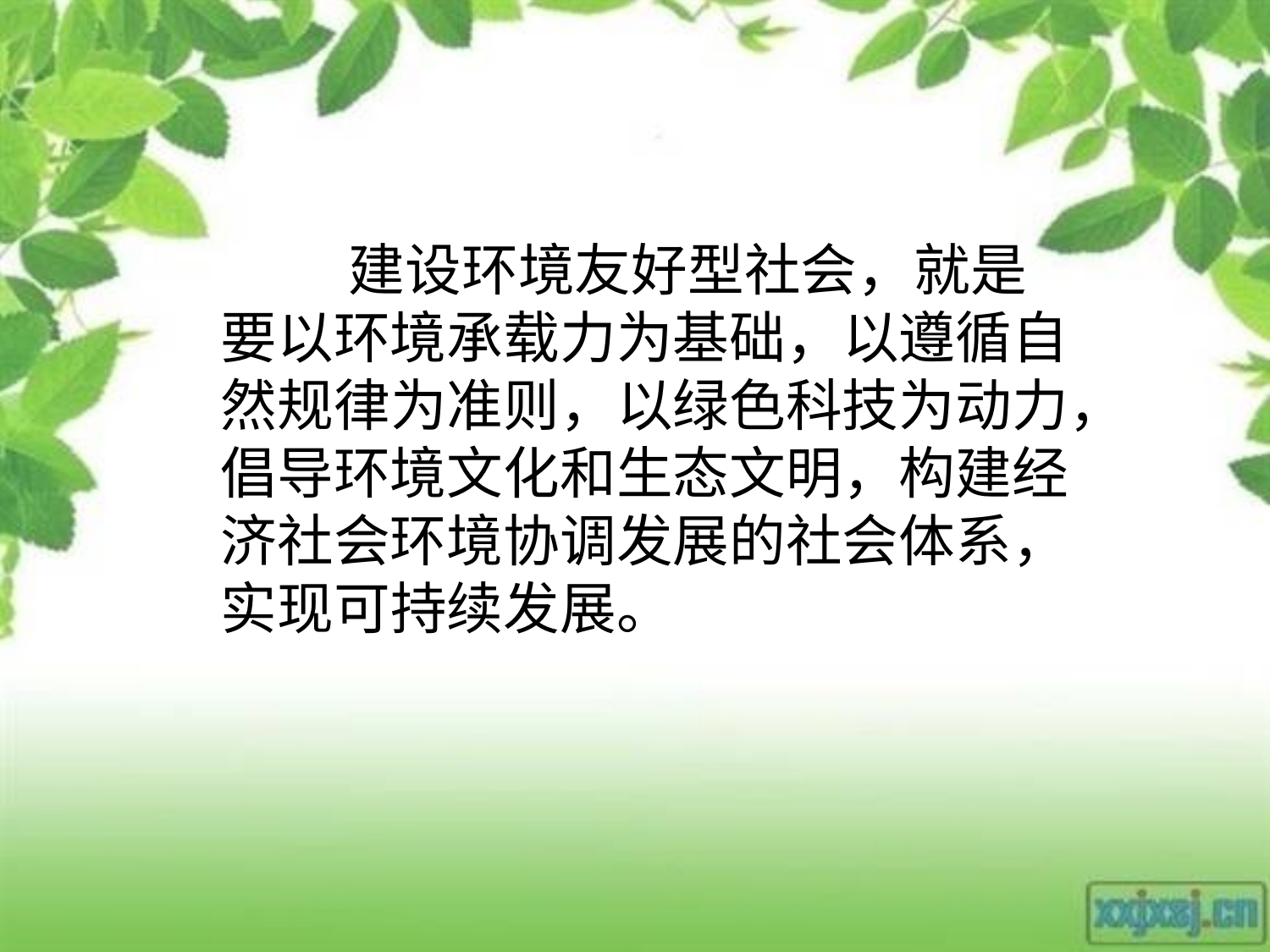

建设环境友好型社会，就是要以环境承载力为基础，以遵循自然规律为准则，以绿色科技为动力，倡导环境文化和生态文明，构建经济社会环境协调发展的社会体系，实现可持续发展。